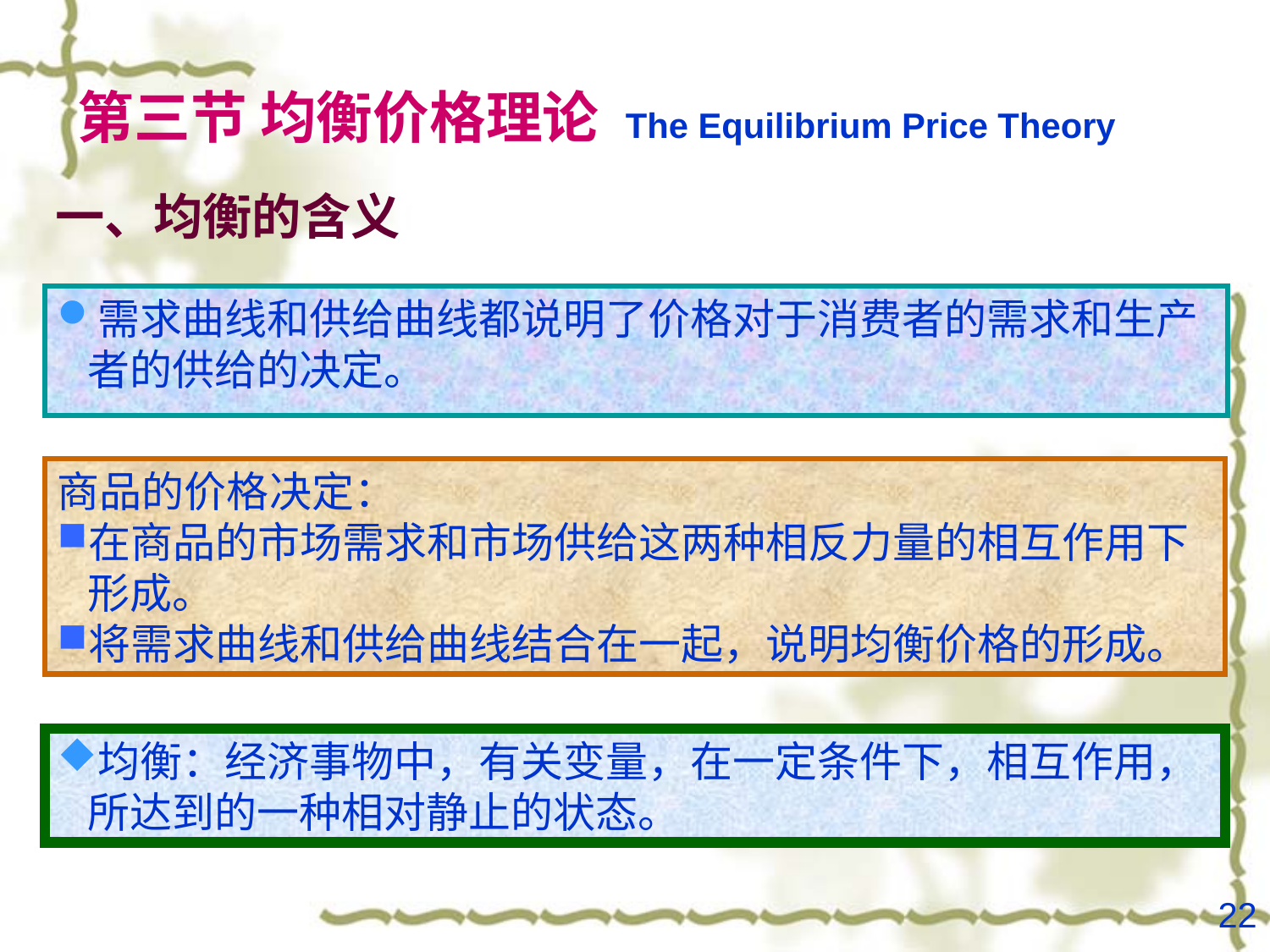

# 第三节 均衡价格理论 The Equilibrium Price Theory
一、均衡的含义
需求曲线和供给曲线都说明了价格对于消费者的需求和生产者的供给的决定。
商品的价格决定：
在商品的市场需求和市场供给这两种相反力量的相互作用下形成。
将需求曲线和供给曲线结合在一起，说明均衡价格的形成。
均衡：经济事物中，有关变量，在一定条件下，相互作用，所达到的一种相对静止的状态。
22